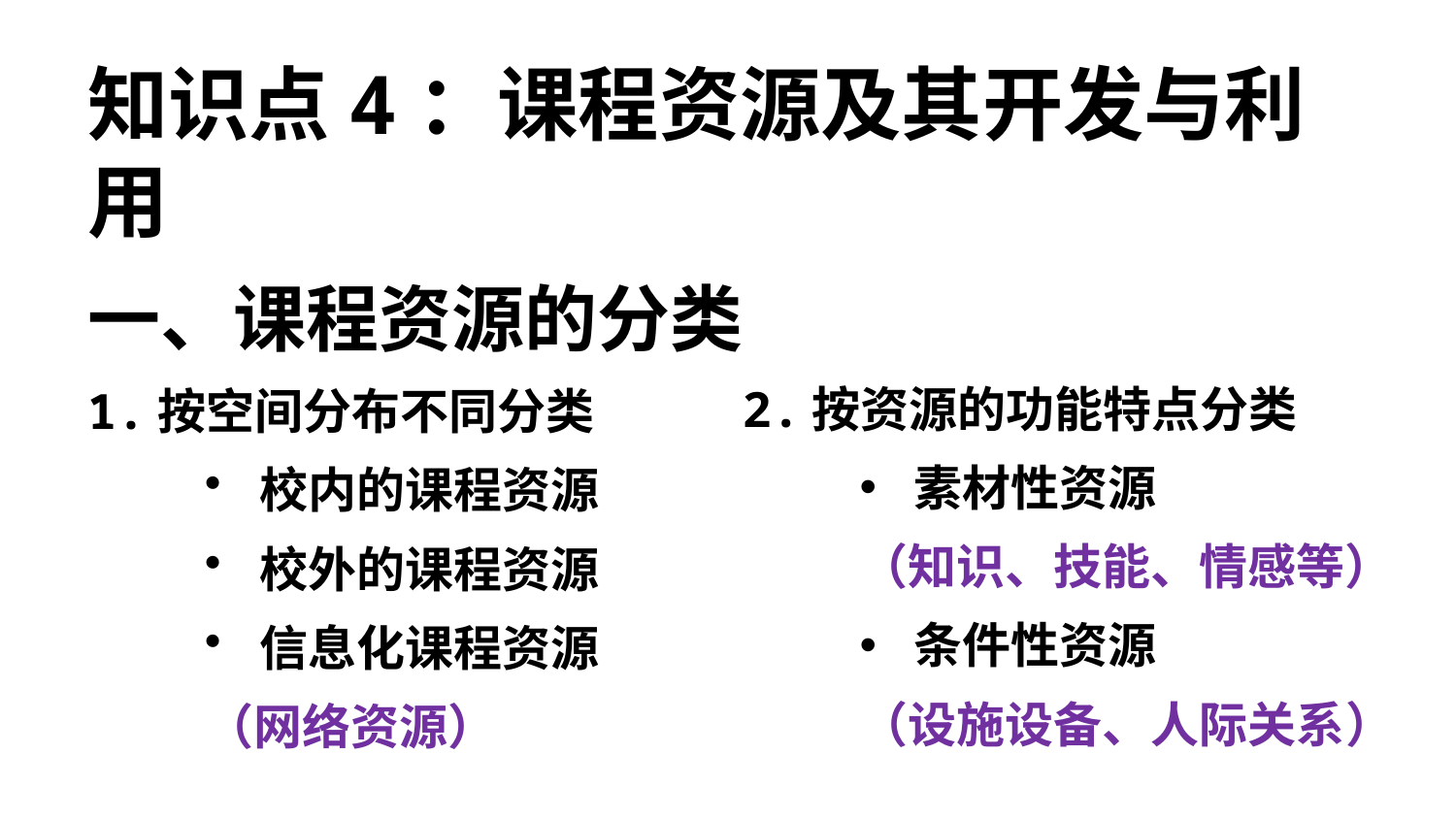

# 知识点4：课程资源及其开发与利用
一、课程资源的分类
1.按空间分布不同分类
校内的课程资源
校外的课程资源
信息化课程资源
（网络资源）

2.按资源的功能特点分类
素材性资源
（知识、技能、情感等）
条件性资源
（设施设备、人际关系）